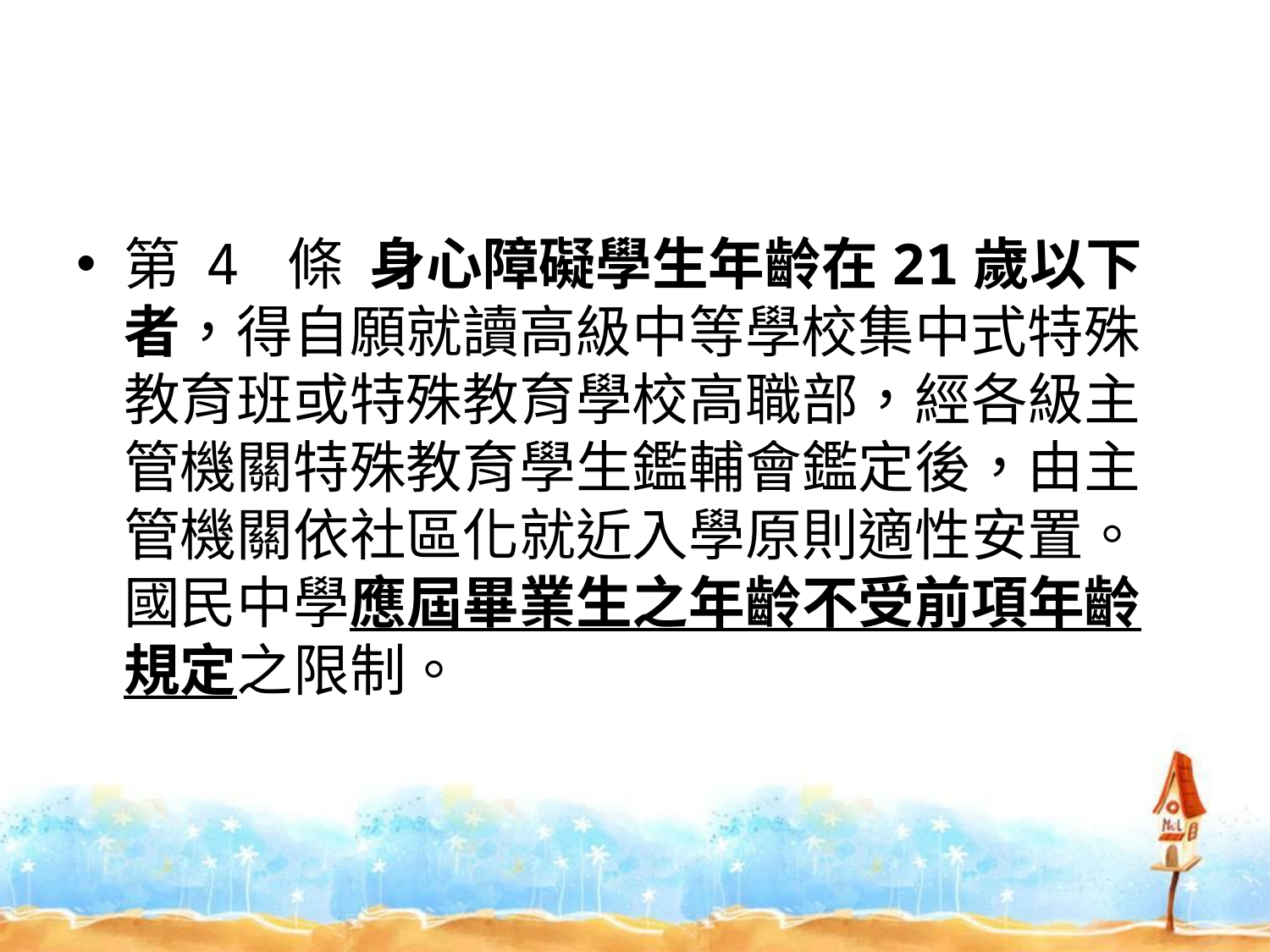

#
第 4 條  身心障礙學生年齡在21歲以下者，得自願就讀高級中等學校集中式特殊教育班或特殊教育學校高職部，經各級主管機關特殊教育學生鑑輔會鑑定後，由主管機關依社區化就近入學原則適性安置。國民中學應屆畢業生之年齡不受前項年齡規定之限制。